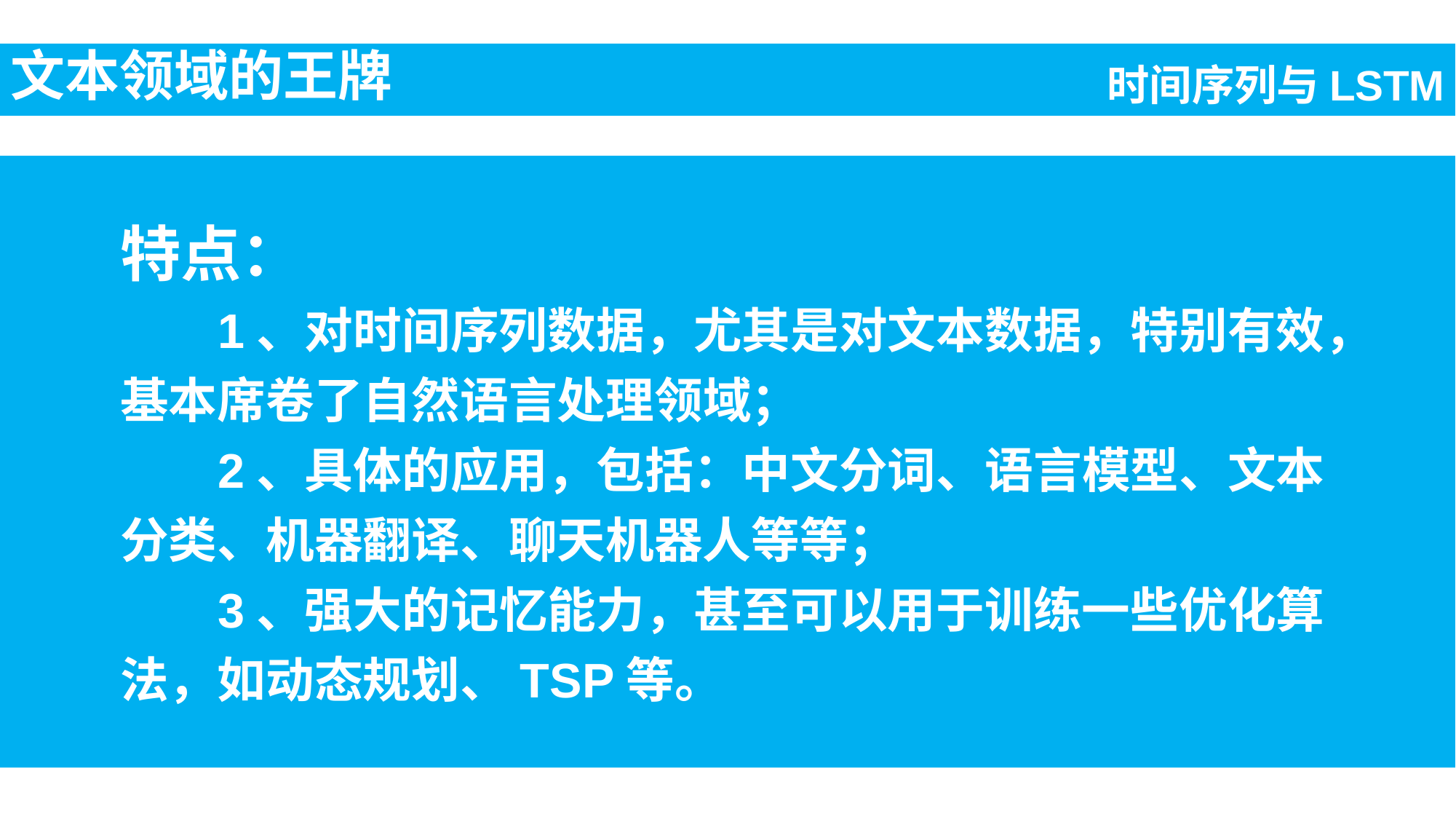

文本领域的王牌
时间序列与LSTM
特点：
1、对时间序列数据，尤其是对文本数据，特别有效，基本席卷了自然语言处理领域；
2、具体的应用，包括：中文分词、语言模型、文本分类、机器翻译、聊天机器人等等；
3、强大的记忆能力，甚至可以用于训练一些优化算法，如动态规划、TSP等。